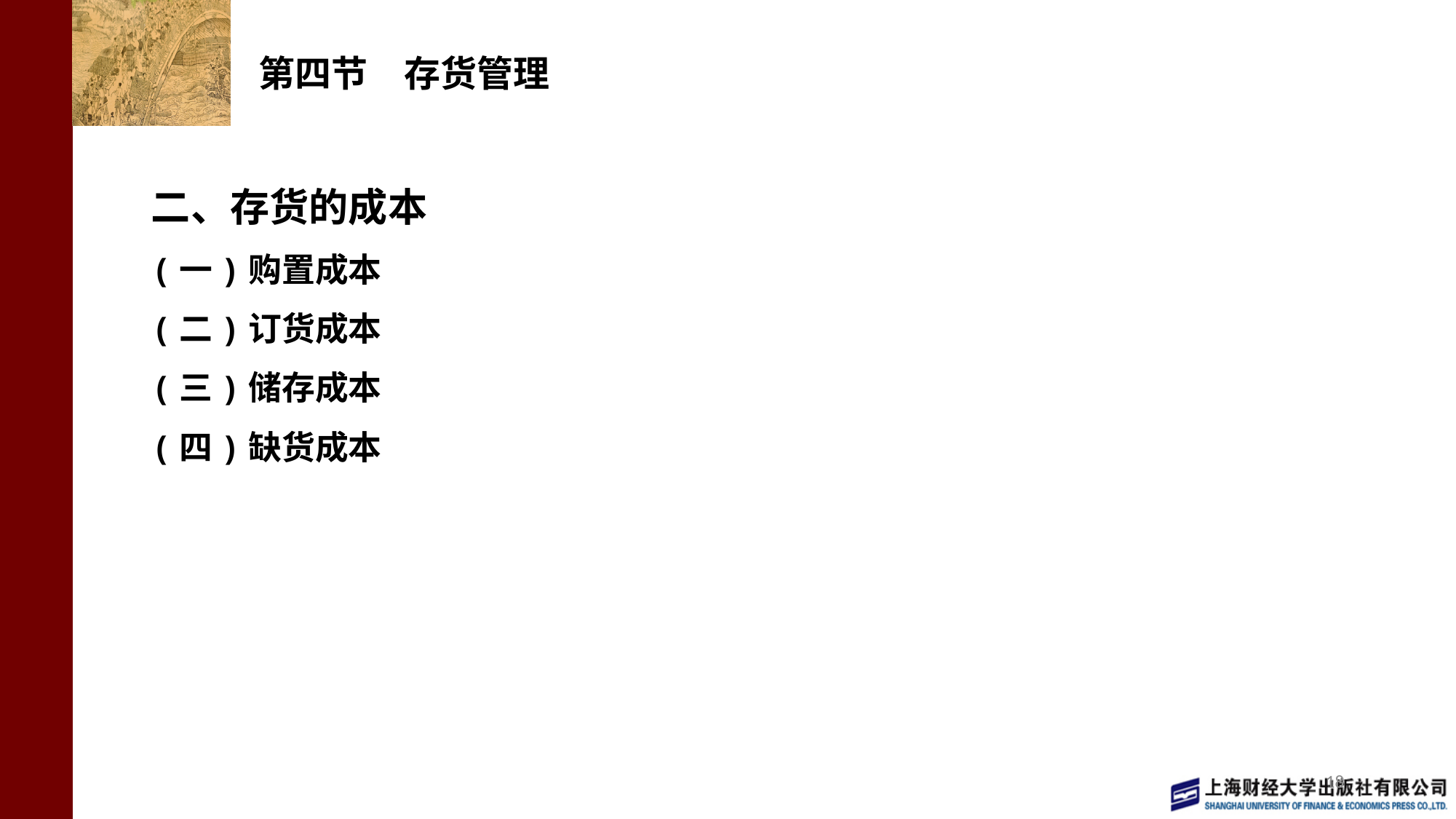

# 第四节　存货管理
二、存货的成本
(一)购置成本
(二)订货成本
(三)储存成本
(四)缺货成本

18